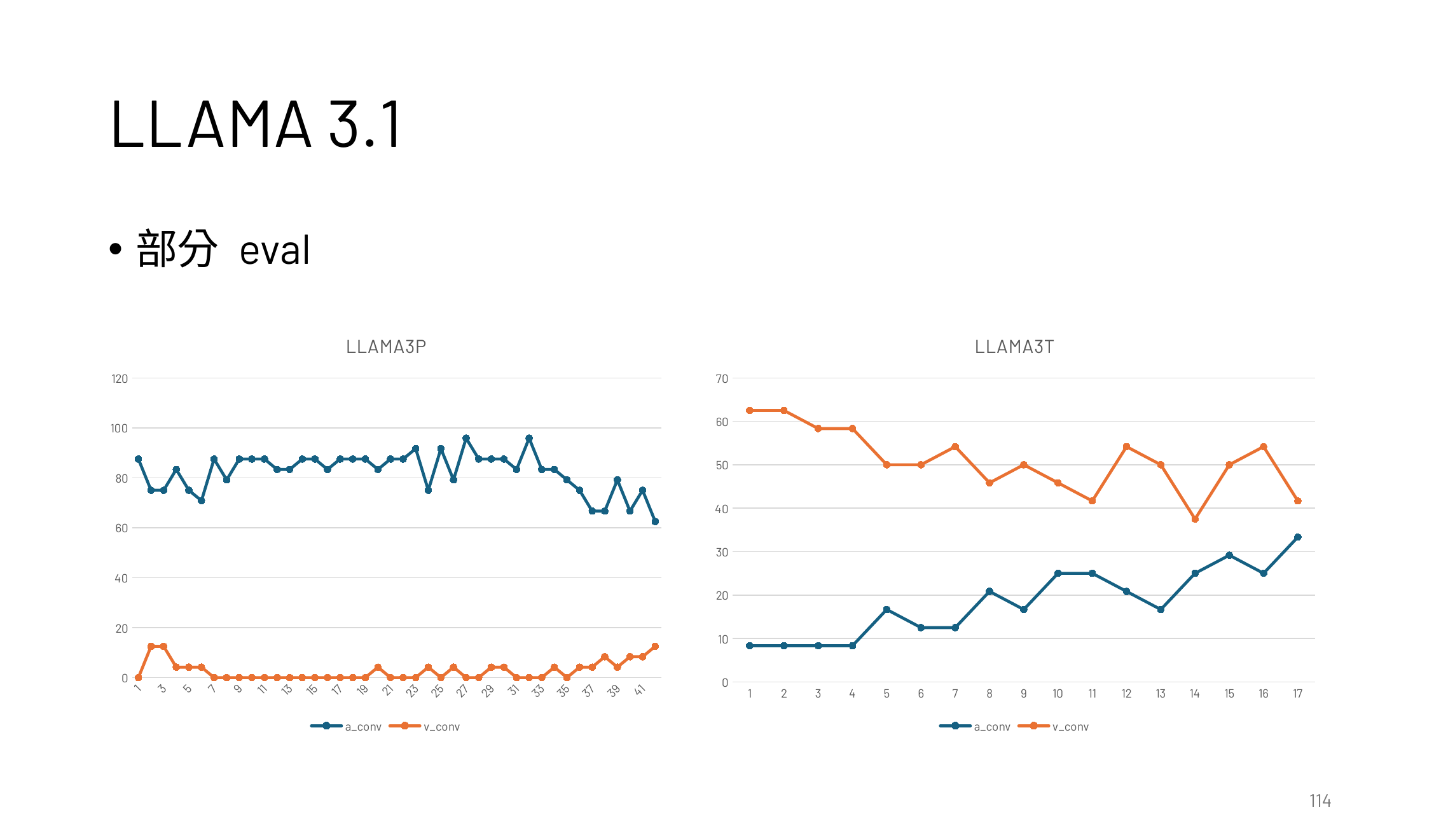

# LLAMA 3.1
部分 eval

### Chart: LLAMA3P

| Category | a_conv | v_conv |
|---|---|---|

### Chart: LLAMA3T

| Category | a_conv | v_conv |
|---|---|---|
114